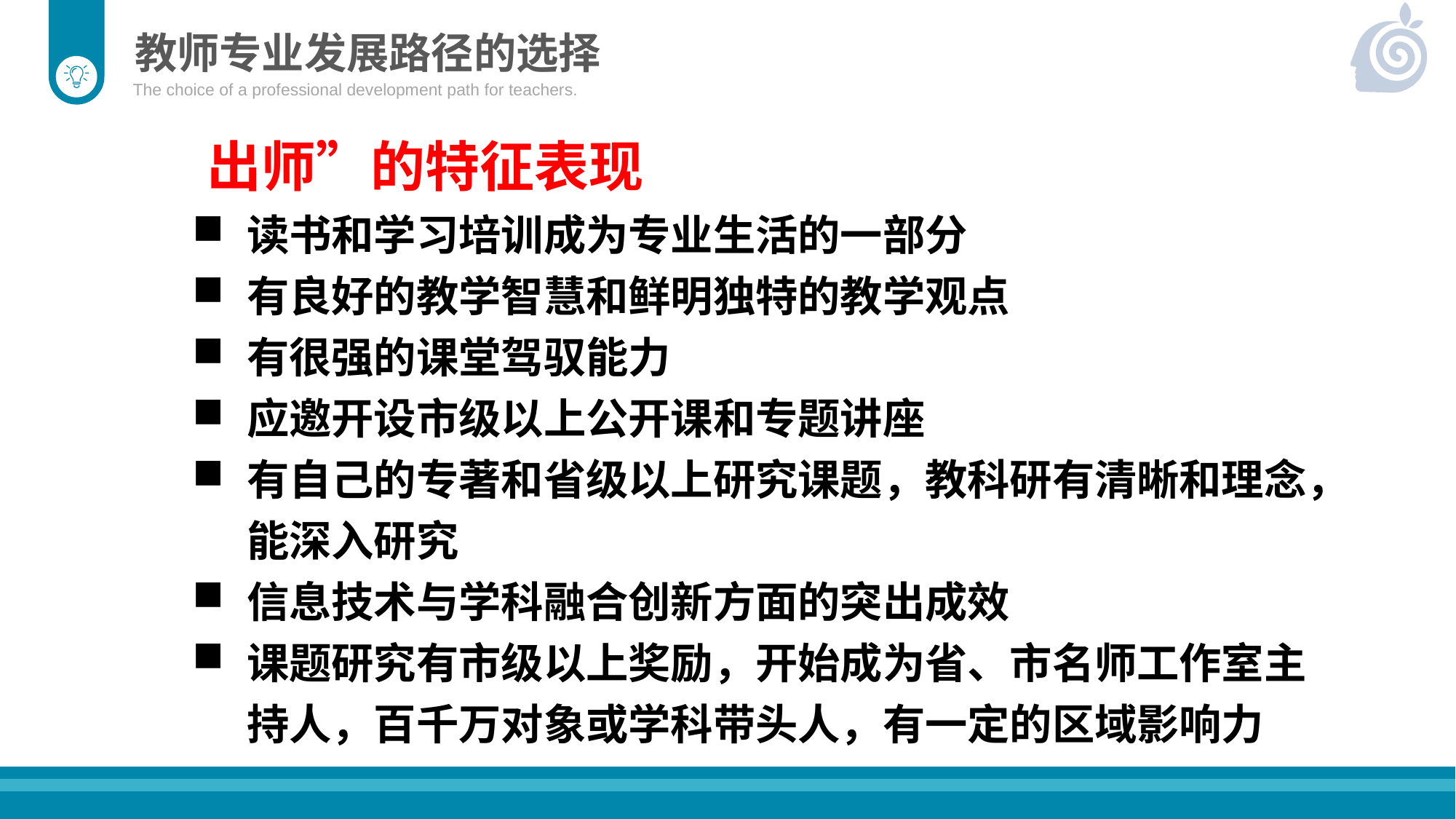

教师专业发展路径的选择
The choice of a professional development path for teachers.
出师”的特征表现
读书和学习培训成为专业生活的一部分
有良好的教学智慧和鲜明独特的教学观点
有很强的课堂驾驭能力
应邀开设市级以上公开课和专题讲座
有自己的专著和省级以上研究课题，教科研有清晰和理念，能深入研究
信息技术与学科融合创新方面的突出成效
课题研究有市级以上奖励，开始成为省、市名师工作室主持人，百千万对象或学科带头人，有一定的区域影响力